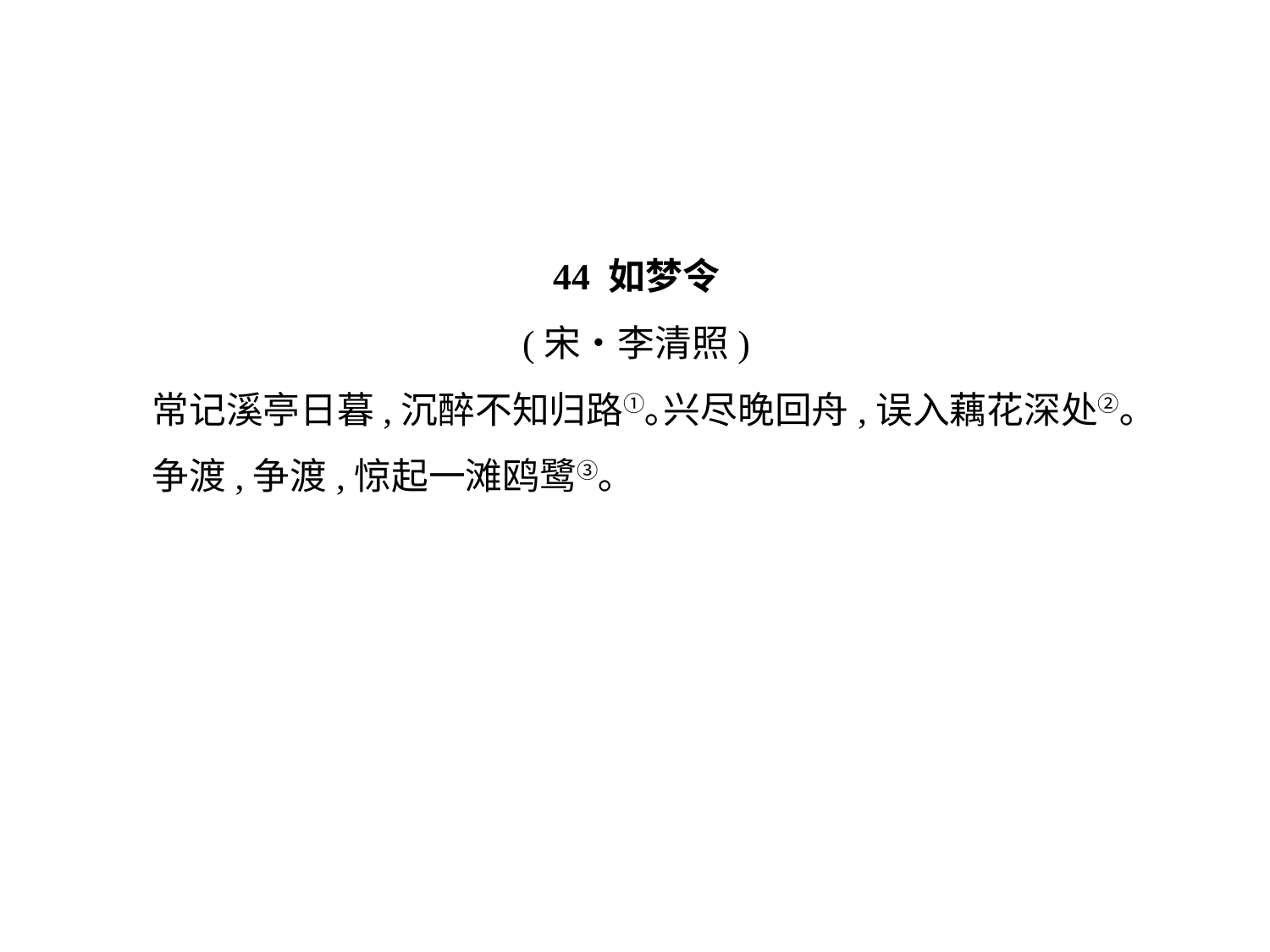

44 如梦令
(宋•李清照)
       常记溪亭日暮,沉醉不知归路①｡兴尽晚回舟,误入藕花深处②｡
       争渡,争渡,惊起一滩鸥鹭③｡